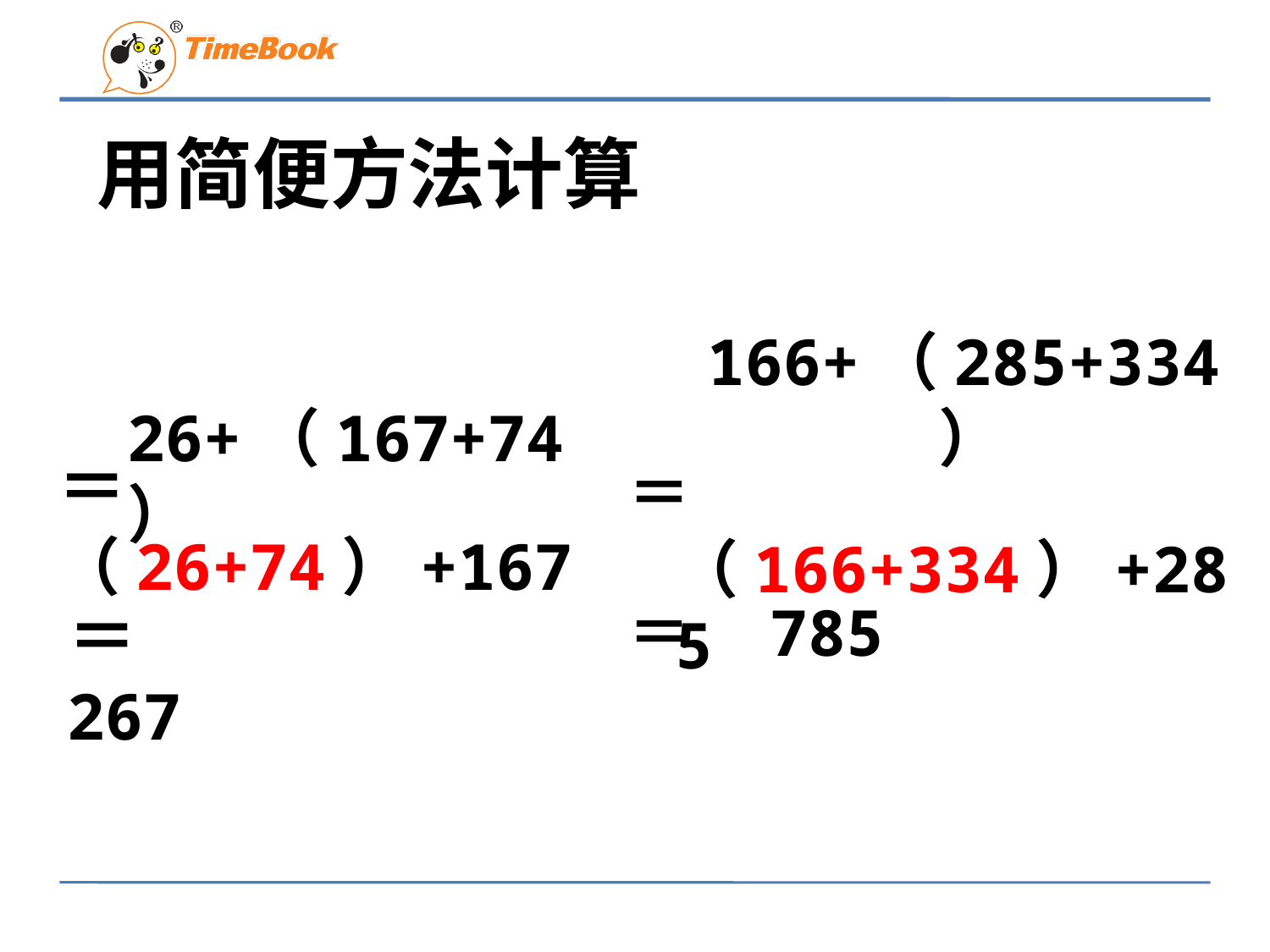

# 用简便方法计算
　26+（167+74）

166+（285+334）
＝（26+74）+167
＝（166+334）+285
＝267
＝　785